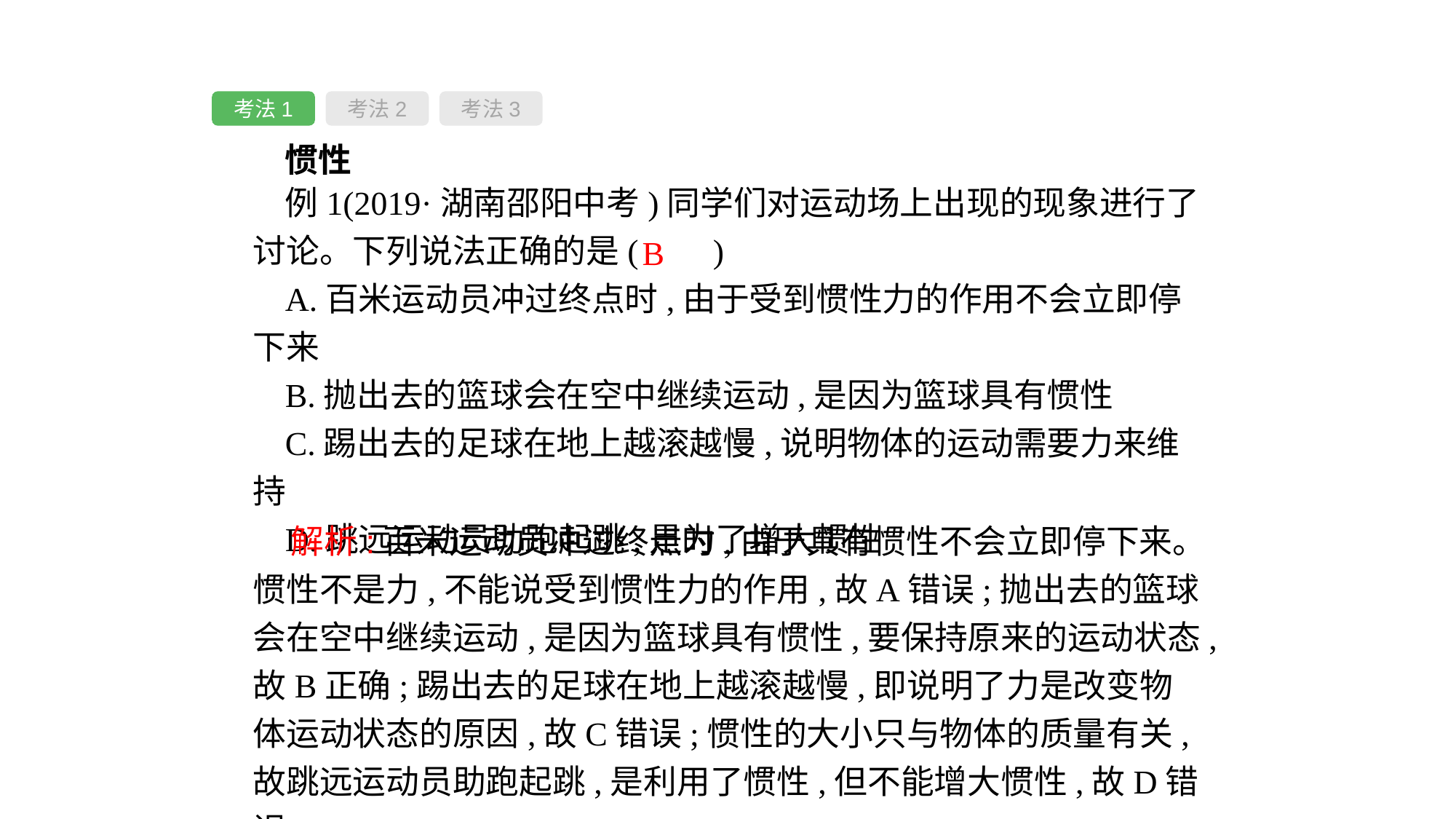

考法1
考法2
考法3
惯性
例1(2019·湖南邵阳中考)同学们对运动场上出现的现象进行了讨论。下列说法正确的是(   　)
A.百米运动员冲过终点时,由于受到惯性力的作用不会立即停下来
B.抛出去的篮球会在空中继续运动,是因为篮球具有惯性
C.踢出去的足球在地上越滚越慢,说明物体的运动需要力来维持
D.跳远运动员助跑起跳,是为了增大惯性
B
    解析:百米运动员冲过终点时,由于具有惯性不会立即停下来。惯性不是力,不能说受到惯性力的作用,故A错误;抛出去的篮球会在空中继续运动,是因为篮球具有惯性,要保持原来的运动状态,故B正确;踢出去的足球在地上越滚越慢,即说明了力是改变物体运动状态的原因,故C错误;惯性的大小只与物体的质量有关,故跳远运动员助跑起跳,是利用了惯性,但不能增大惯性,故D错误。